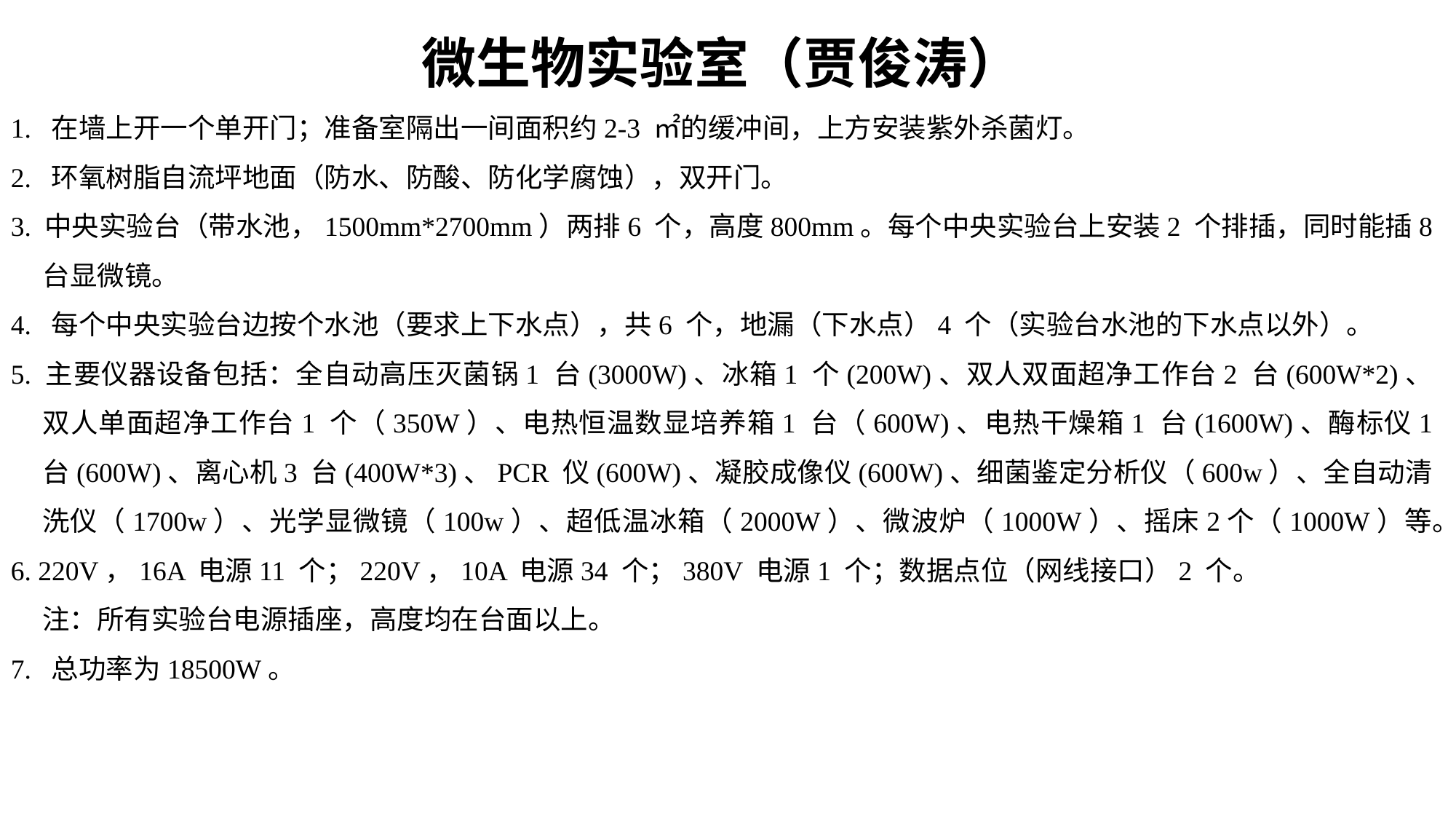

微生物实验室（贾俊涛）
1.  在墙上开一个单开门；准备室隔出一间面积约2-3 ㎡的缓冲间，上方安装紫外杀菌灯。
2.  环氧树脂自流坪地面（防水、防酸、防化学腐蚀），双开门。
3. 中央实验台（带水池，1500mm*2700mm）两排6 个，高度800mm。每个中央实验台上安装2 个排插，同时能插8 台显微镜。
4.  每个中央实验台边按个水池（要求上下水点），共6 个，地漏（下水点）4 个（实验台水池的下水点以外）。
5. 主要仪器设备包括：全自动高压灭菌锅1 台(3000W)、冰箱1 个(200W)、双人双面超净工作台2 台(600W*2)、双人单面超净工作台1 个（350W）、电热恒温数显培养箱1 台（600W)、电热干燥箱1 台(1600W)、酶标仪1 台(600W)、离心机3 台(400W*3)、PCR 仪(600W)、凝胶成像仪(600W)、细菌鉴定分析仪（600w）、全自动清洗仪（1700w）、光学显微镜（100w）、超低温冰箱（2000W）、微波炉（1000W）、摇床2个（1000W）等。
6. 220V，16A 电源11 个；220V，10A 电源34 个；380V 电源1 个；数据点位（网线接口）2 个。
注：所有实验台电源插座，高度均在台面以上。
7.  总功率为18500W。